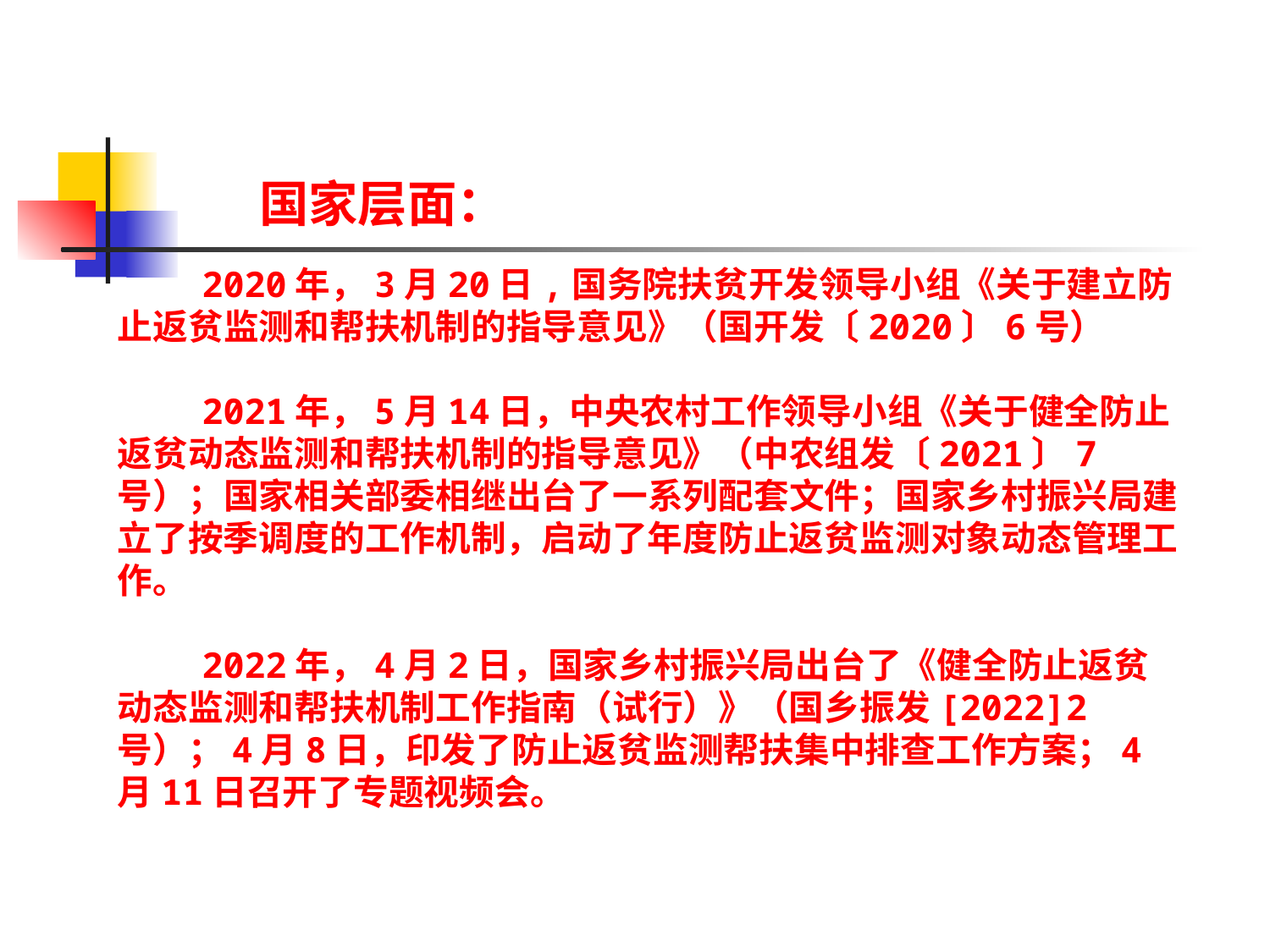

国家层面：
    2020年，3月20日,国务院扶贫开发领导小组《关于建立防止返贫监测和帮扶机制的指导意见》（国开发〔2020〕6号）

    2021年，5月14日，中央农村工作领导小组《关于健全防止返贫动态监测和帮扶机制的指导意见》（中农组发〔2021〕7号）；国家相关部委相继出台了一系列配套文件；国家乡村振兴局建立了按季调度的工作机制，启动了年度防止返贫监测对象动态管理工作。

    2022年，4月2日，国家乡村振兴局出台了《健全防止返贫动态监测和帮扶机制工作指南（试行）》（国乡振发[2022]2号）；4月8日，印发了防止返贫监测帮扶集中排查工作方案；4月11日召开了专题视频会。